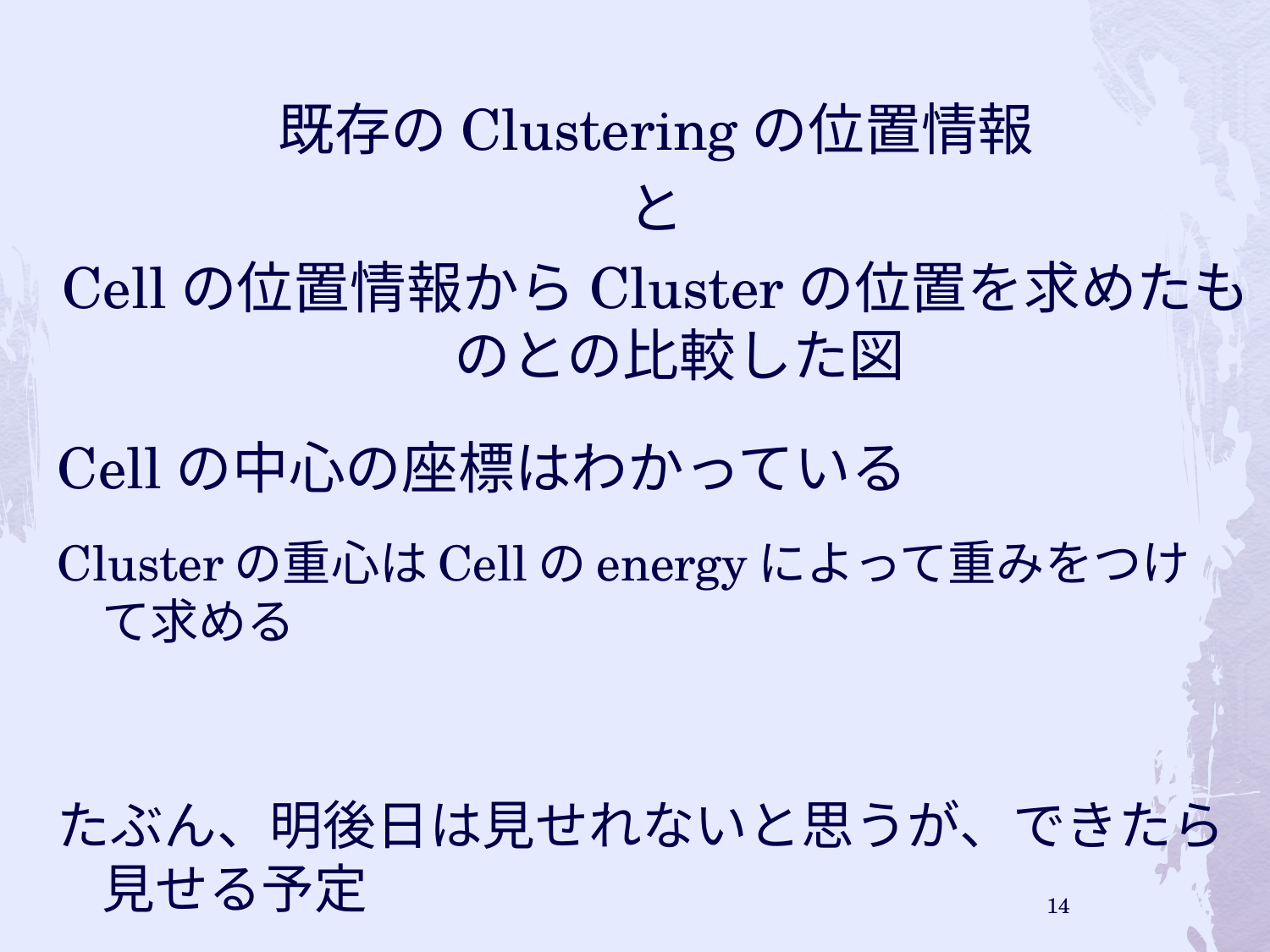

既存のClusteringの位置情報
と
Cellの位置情報からClusterの位置を求めたものとの比較した図
Cellの中心の座標はわかっている
Clusterの重心はCellのenergyによって重みをつけて求める
たぶん、明後日は見せれないと思うが、できたら見せる予定
14